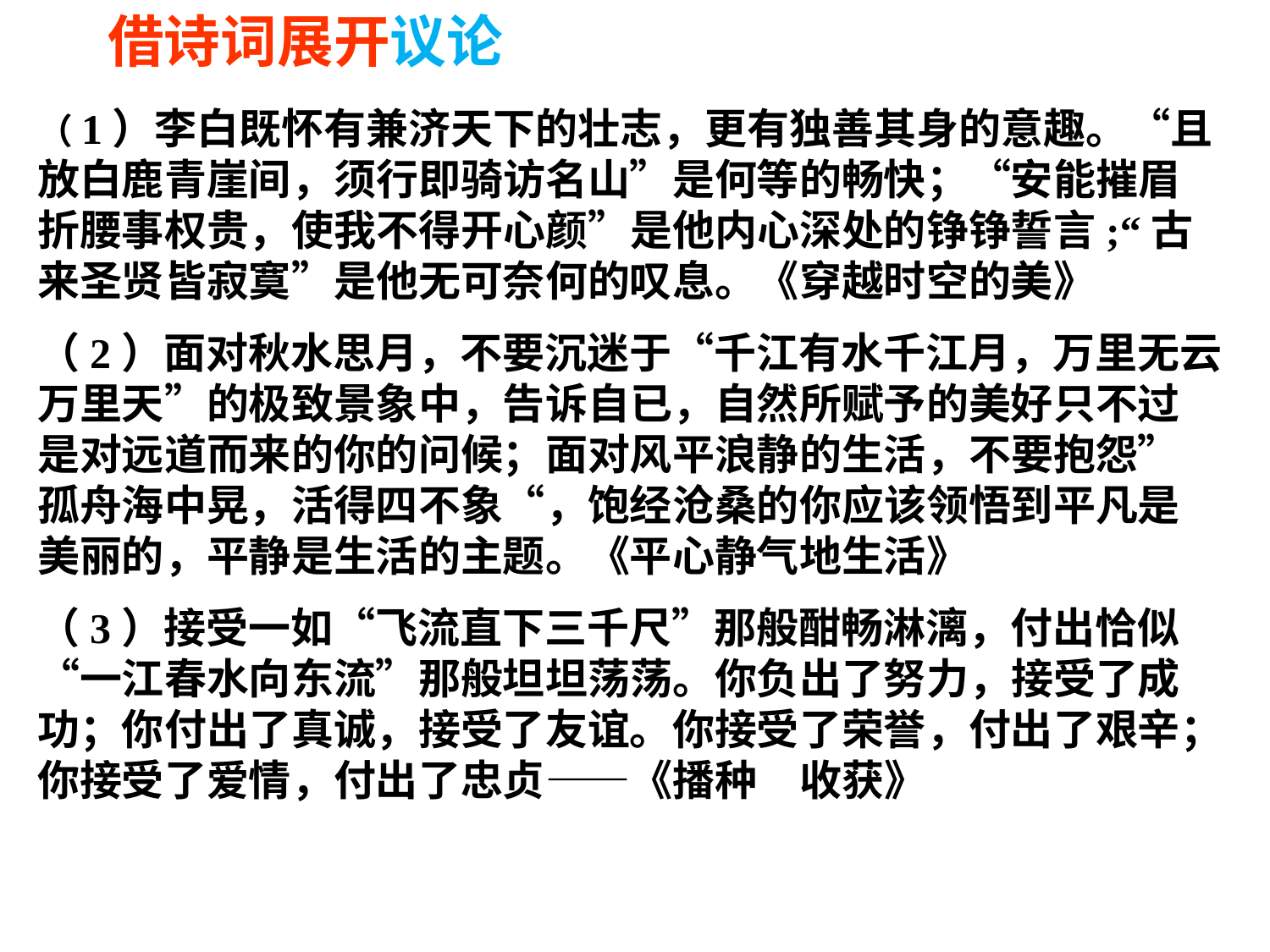

借诗词展开议论

（1）李白既怀有兼济天下的壮志，更有独善其身的意趣。“且放白鹿青崖间，须行即骑访名山”是何等的畅快；“安能摧眉折腰事权贵，使我不得开心颜”是他内心深处的铮铮誓言;“古来圣贤皆寂寞”是他无可奈何的叹息。《穿越时空的美》
（2）面对秋水思月，不要沉迷于“千江有水千江月，万里无云万里天”的极致景象中，告诉自已，自然所赋予的美好只不过是对远道而来的你的问候；面对风平浪静的生活，不要抱怨”孤舟海中晃，活得四不象“，饱经沧桑的你应该领悟到平凡是美丽的，平静是生活的主题。《平心静气地生活》
（3）接受一如“飞流直下三千尺”那般酣畅淋漓，付出恰似“一江春水向东流”那般坦坦荡荡。你负出了努力，接受了成功；你付出了真诚，接受了友谊。你接受了荣誉，付出了艰辛；你接受了爱情，付出了忠贞——《播种　收获》